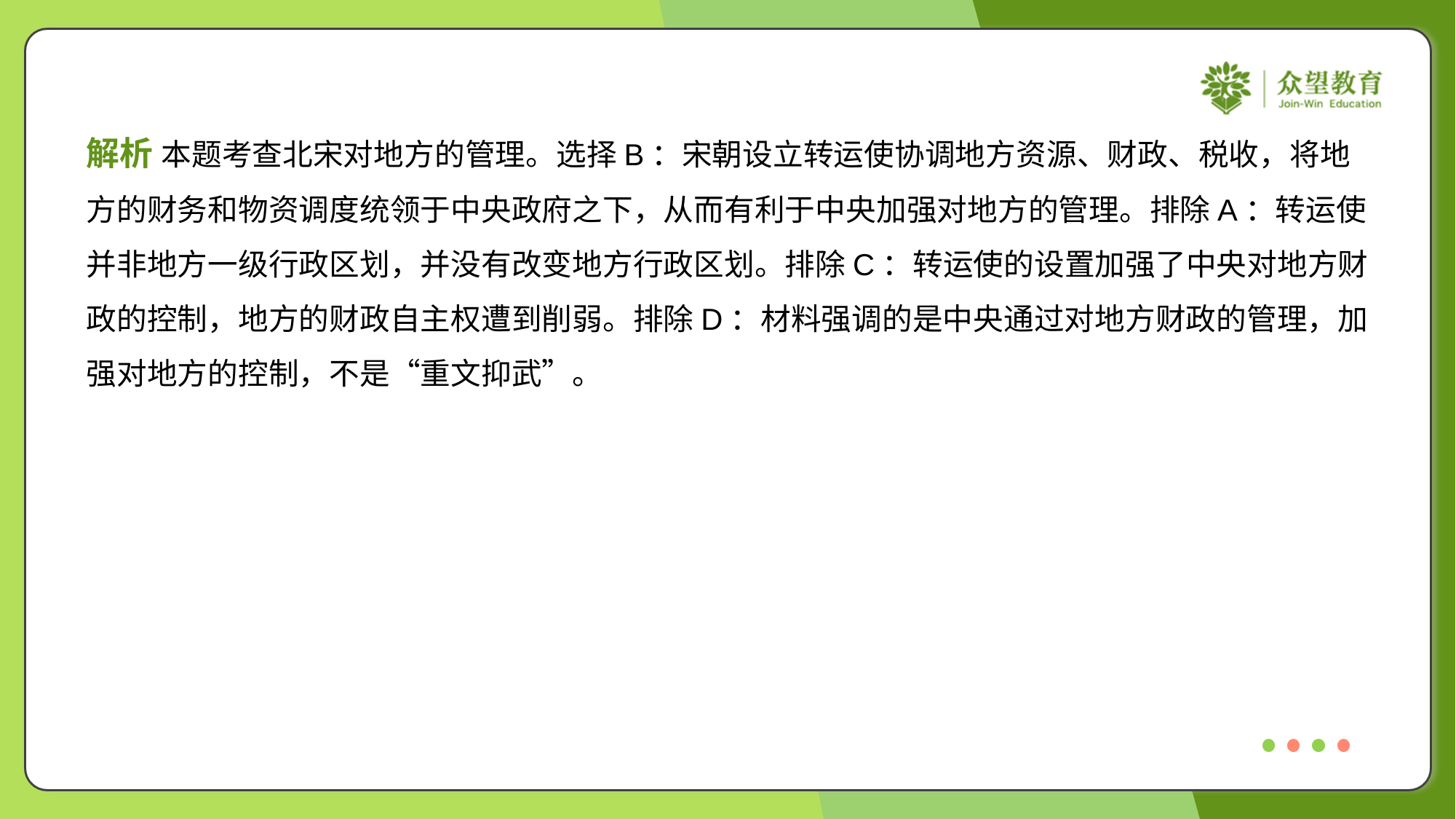

解析 本题考查北宋对地方的管理。选择B：宋朝设立转运使协调地方资源、财政、税收，将地
方的财务和物资调度统领于中央政府之下，从而有利于中央加强对地方的管理。排除A：转运使
并非地方一级行政区划，并没有改变地方行政区划。排除C：转运使的设置加强了中央对地方财
政的控制，地方的财政自主权遭到削弱。排除D：材料强调的是中央通过对地方财政的管理，加
强对地方的控制，不是“重文抑武”。